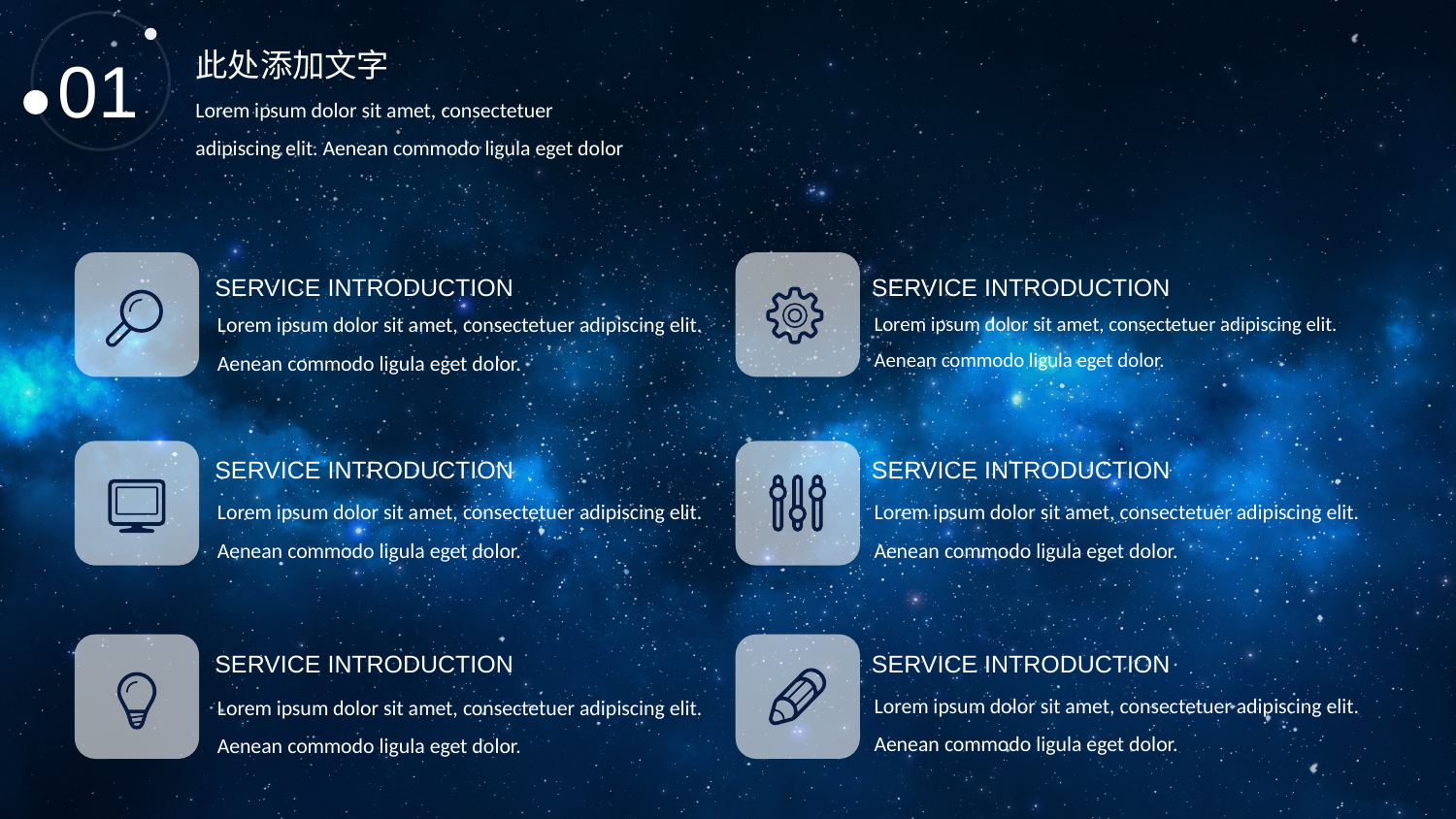

01
此处添加文字
Lorem ipsum dolor sit amet, consectetuer adipiscing elit. Aenean commodo ligula eget dolor

SERVICE INTRODUCTION
SERVICE INTRODUCTION

Lorem ipsum dolor sit amet, consectetuer adipiscing elit. Aenean commodo ligula eget dolor.
Lorem ipsum dolor sit amet, consectetuer adipiscing elit. Aenean commodo ligula eget dolor.

SERVICE INTRODUCTION
SERVICE INTRODUCTION

Lorem ipsum dolor sit amet, consectetuer adipiscing elit. Aenean commodo ligula eget dolor.
Lorem ipsum dolor sit amet, consectetuer adipiscing elit. Aenean commodo ligula eget dolor.

SERVICE INTRODUCTION
SERVICE INTRODUCTION

Lorem ipsum dolor sit amet, consectetuer adipiscing elit. Aenean commodo ligula eget dolor.
Lorem ipsum dolor sit amet, consectetuer adipiscing elit. Aenean commodo ligula eget dolor.